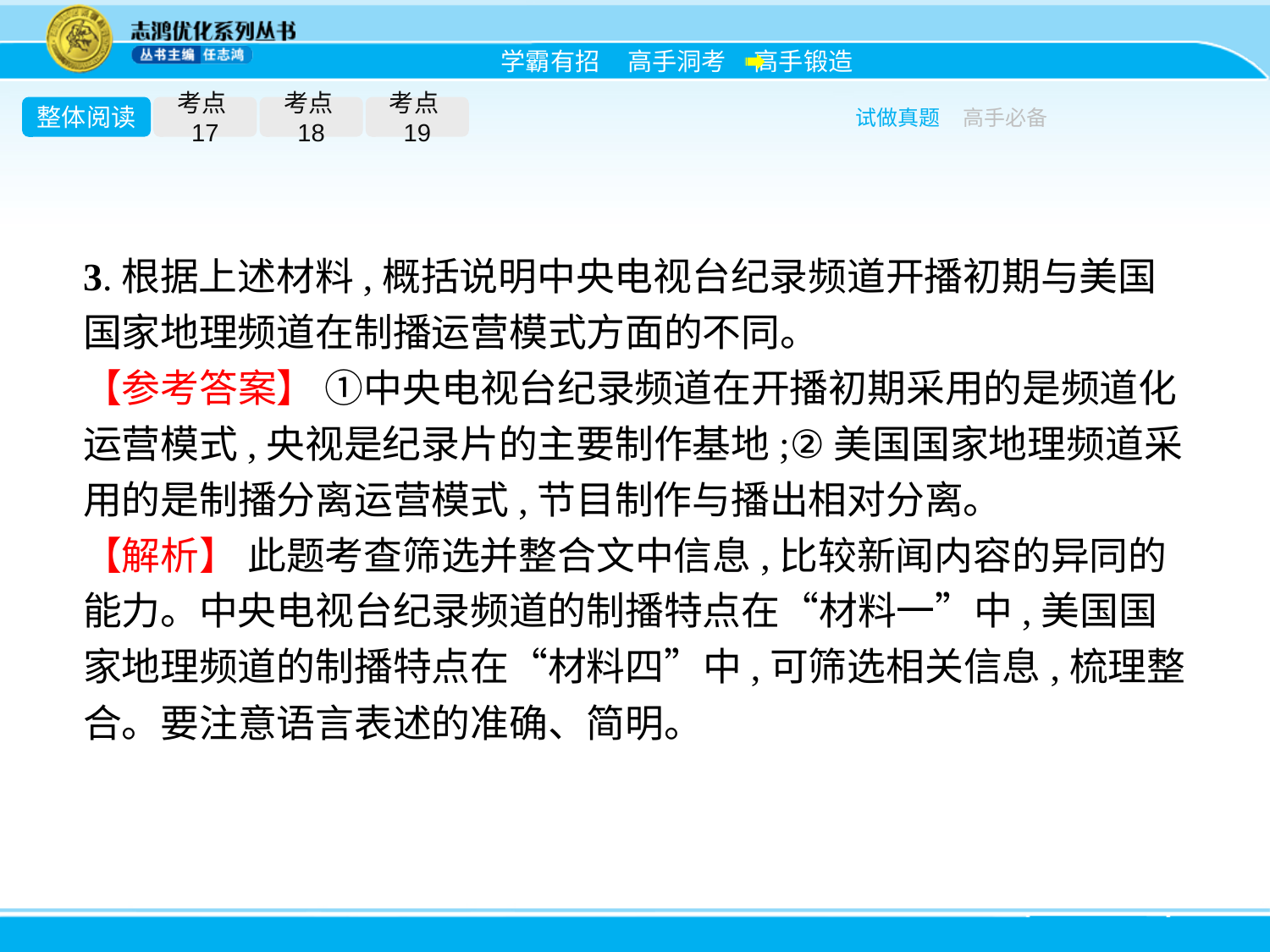

整体阅读
考点17
考点18
考点19
试做真题
高手必备
3.根据上述材料,概括说明中央电视台纪录频道开播初期与美国国家地理频道在制播运营模式方面的不同。
【参考答案】 ①中央电视台纪录频道在开播初期采用的是频道化运营模式,央视是纪录片的主要制作基地;②美国国家地理频道采用的是制播分离运营模式,节目制作与播出相对分离。
【解析】 此题考查筛选并整合文中信息,比较新闻内容的异同的能力。中央电视台纪录频道的制播特点在“材料一”中,美国国家地理频道的制播特点在“材料四”中,可筛选相关信息,梳理整合。要注意语言表述的准确、简明。